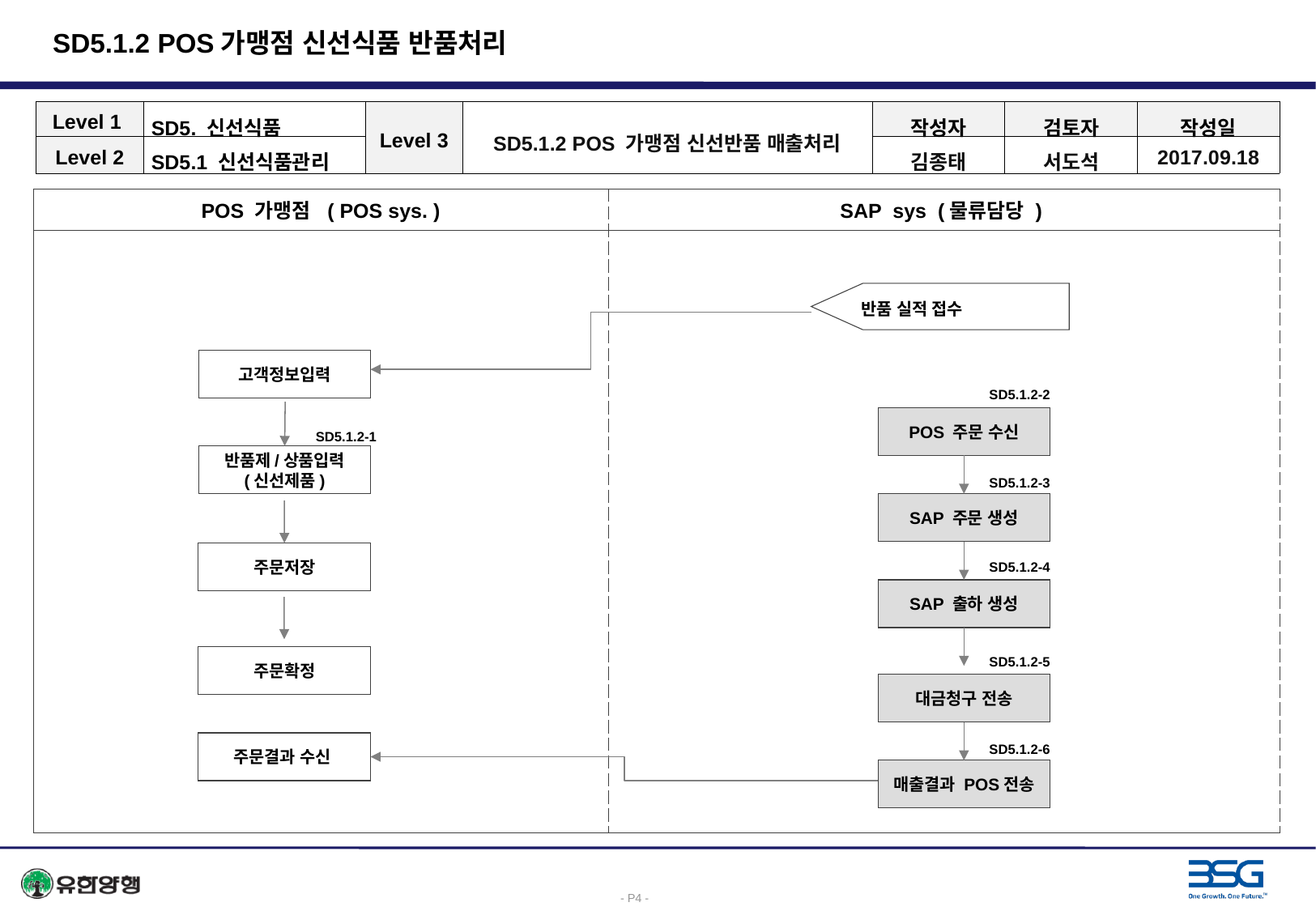

# SD5.1.2 POS가맹점 신선식품 반품처리
| Level 1 | SD5. 신선식품 | Level 3 | SD5.1.2 POS 가맹점 신선반품 매출처리 | 작성자 | 검토자 | 작성일 |
| --- | --- | --- | --- | --- | --- | --- |
| Level 2 | SD5.1 신선식품관리 |  |  | 김종태 | 서도석 | 2017.09.18 |

| POS 가맹점 ( POS sys. ) | SAP sys (물류담당 ) |
| --- | --- |
|  |  |
반품 실적 접수
고객정보입력
SD5.1.2-2
POS 주문 수신
SD5.1.2-1
반품제/상품입력
(신선제품)
SD5.1.2-3
SAP 주문 생성
주문저장
SD5.1.2-4
SAP 출하 생성
주문확정
SD5.1.2-5
대금청구 전송
주문결과 수신
SD5.1.2-6
매출결과 POS전송